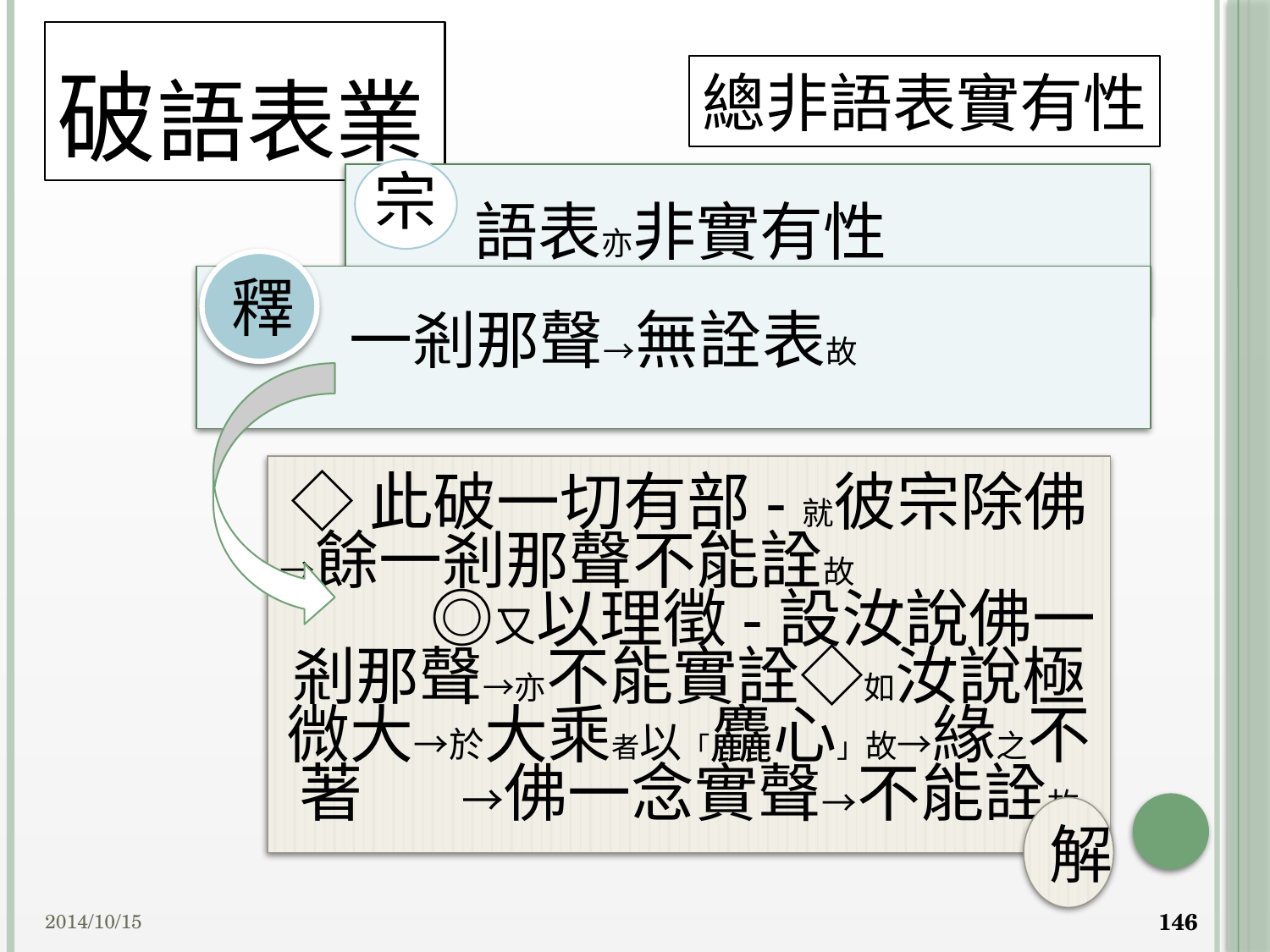

# 破語表業
語表亦非實有性
一剎那聲→無詮表故
宗
總非語表實有性
釋

◇此破一切有部-就彼宗除佛→餘一剎那聲不能詮故                                                   ◎又以理徵-設汝說佛一剎那聲→亦不能實詮◇如汝說極微大→於大乘者以「麤心」故→緣之不著       →佛一念實聲→不能詮故
解
2014/10/15
146